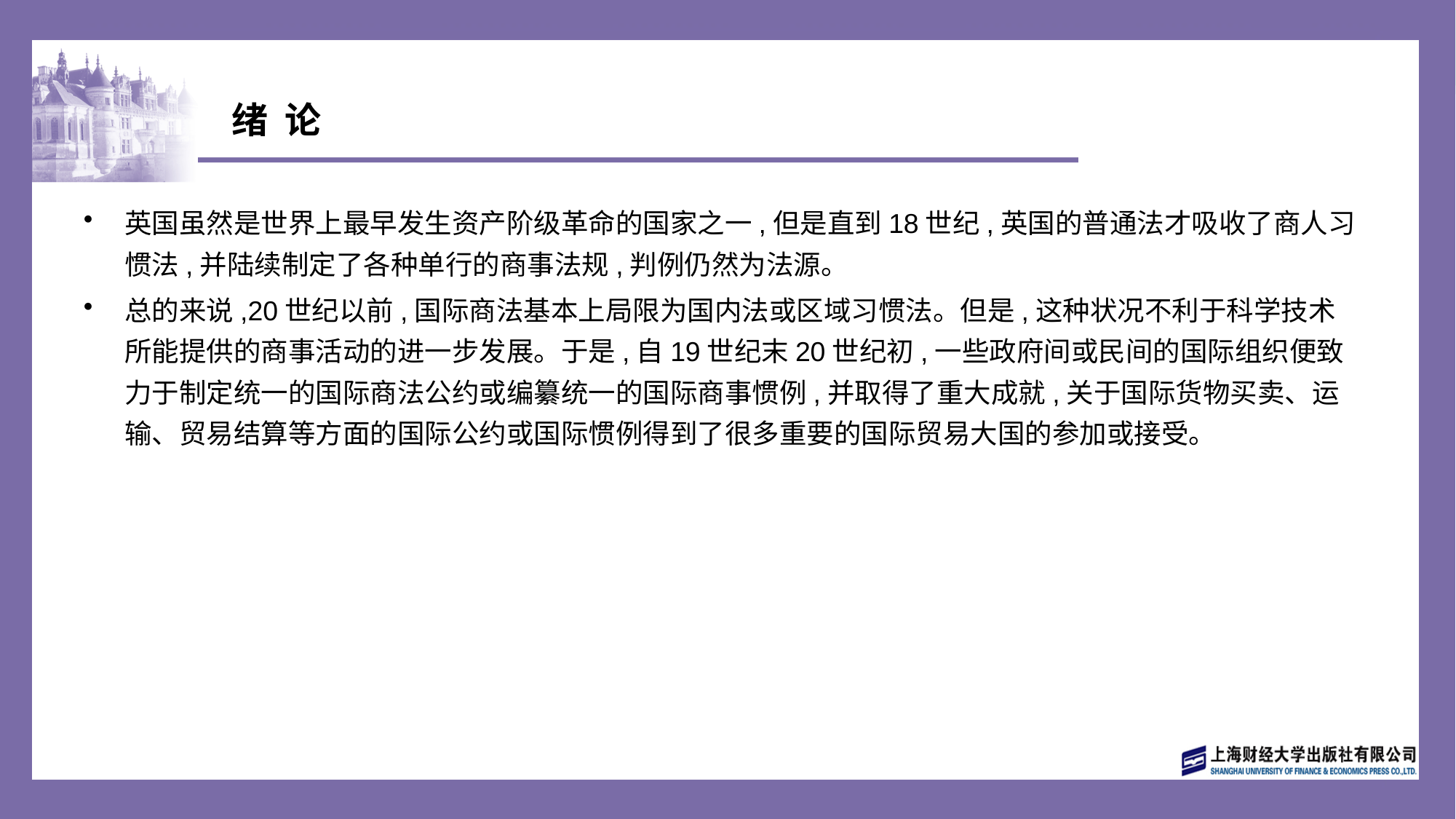

# 绪  论
英国虽然是世界上最早发生资产阶级革命的国家之一,但是直到18世纪,英国的普通法才吸收了商人习惯法,并陆续制定了各种单行的商事法规,判例仍然为法源。
总的来说,20世纪以前,国际商法基本上局限为国内法或区域习惯法。但是,这种状况不利于科学技术所能提供的商事活动的进一步发展。于是,自19世纪末20世纪初,一些政府间或民间的国际组织便致力于制定统一的国际商法公约或编纂统一的国际商事惯例,并取得了重大成就,关于国际货物买卖、运输、贸易结算等方面的国际公约或国际惯例得到了很多重要的国际贸易大国的参加或接受。